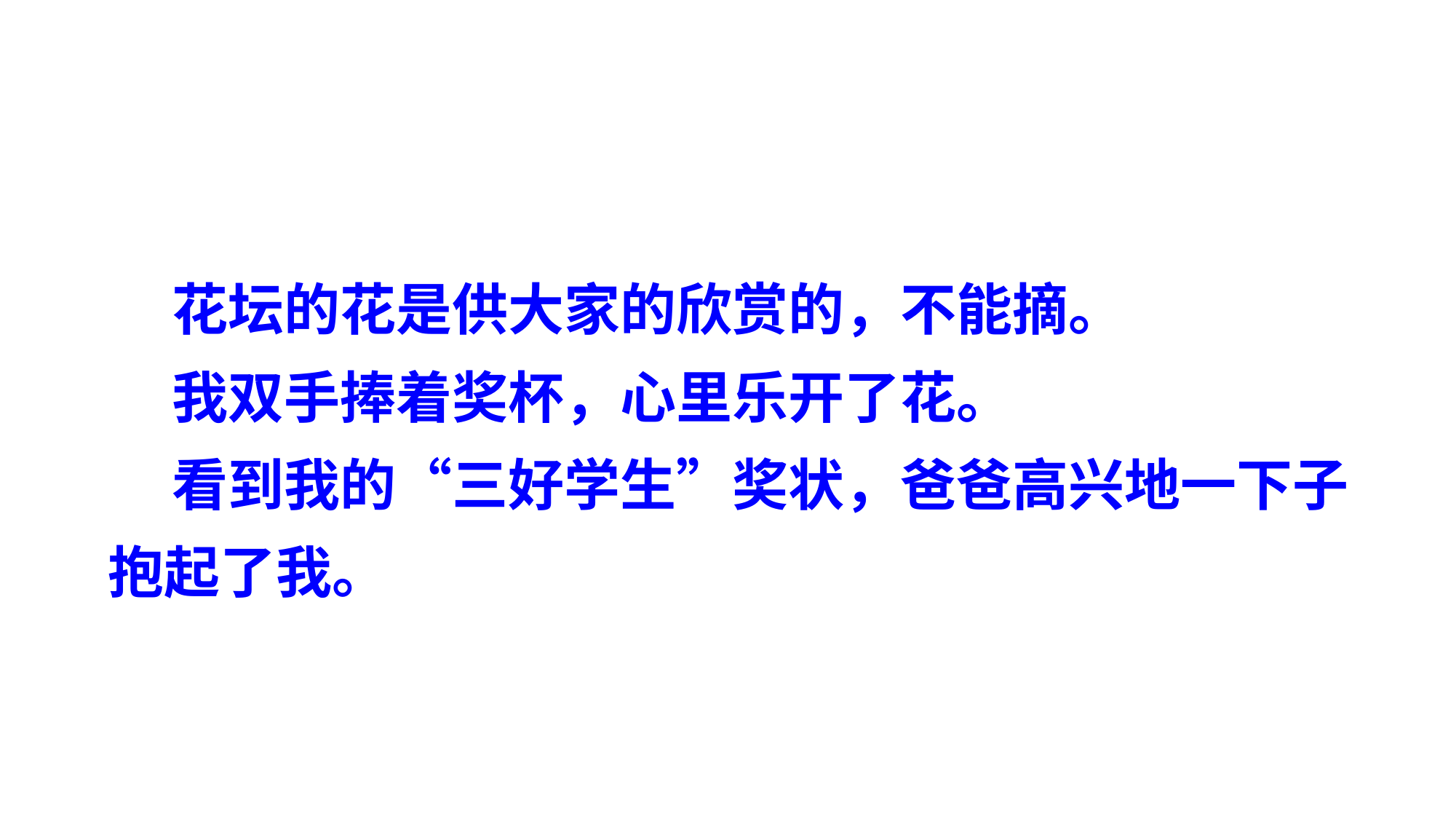

花坛的花是供大家的欣赏的，不能摘。
    我双手捧着奖杯，心里乐开了花。
    看到我的“三好学生”奖状，爸爸高兴地一下子抱起了我。